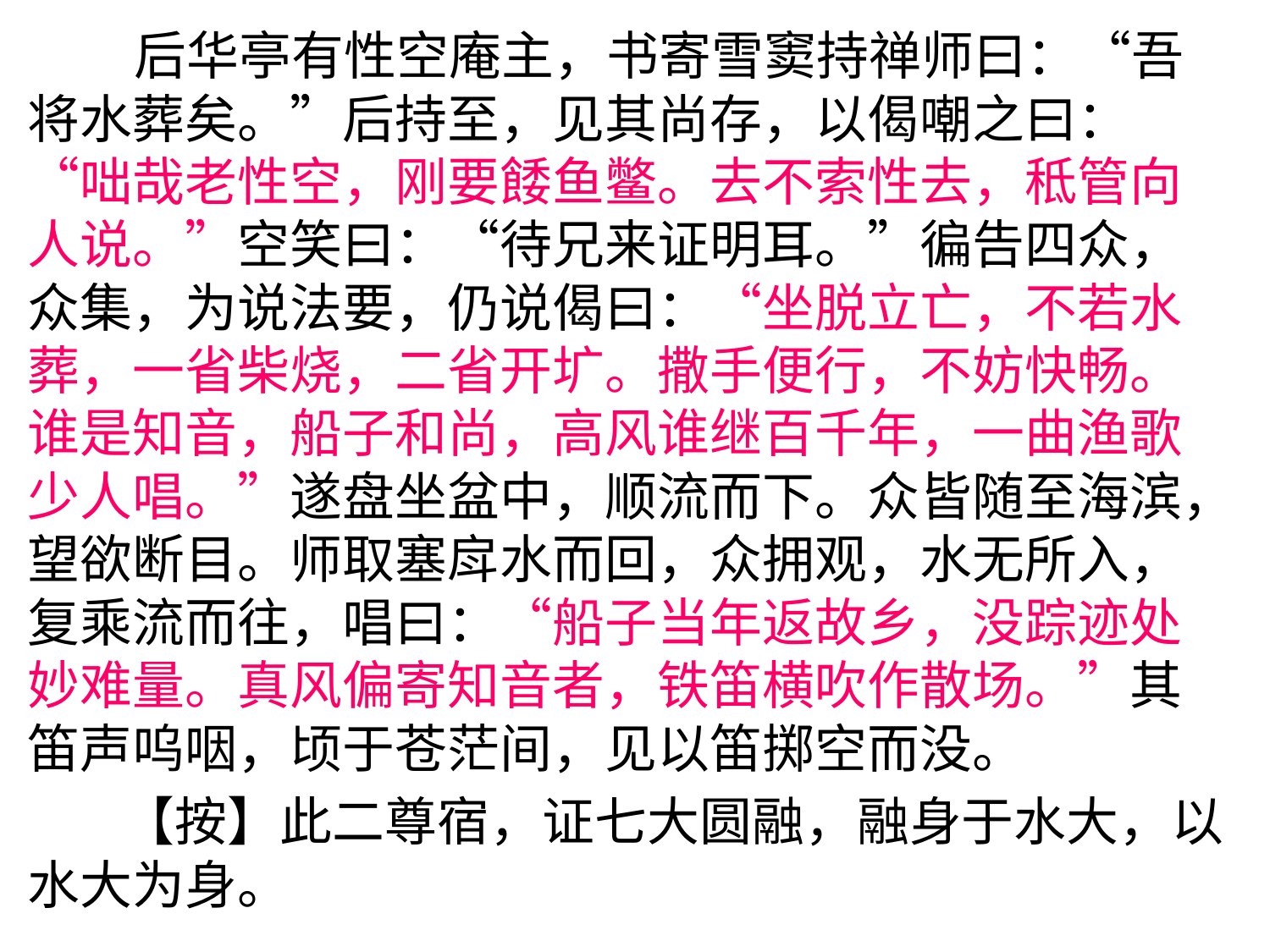

后华亭有性空庵主，书寄雪窦持禅师曰：“吾将水葬矣。”后持至，见其尚存，以偈嘲之曰：“咄哉老性空，刚要餧鱼鳖。去不索性去，秪管向人说。”空笑曰：“待兄来证明耳。”徧告四众，众集，为说法要，仍说偈曰：“坐脱立亡，不若水葬，一省柴烧，二省开圹。撒手便行，不妨快畅。谁是知音，船子和尚，高风谁继百千年，一曲渔歌少人唱。”遂盘坐盆中，顺流而下。众皆随至海滨，望欲断目。师取塞戽水而回，众拥观，水无所入，复乘流而往，唱曰：“船子当年返故乡，没踪迹处妙难量。真风偏寄知音者，铁笛横吹作散场。”其笛声呜咽，顷于苍茫间，见以笛掷空而没。
       【按】此二尊宿，证七大圆融，融身于水大，以水大为身。